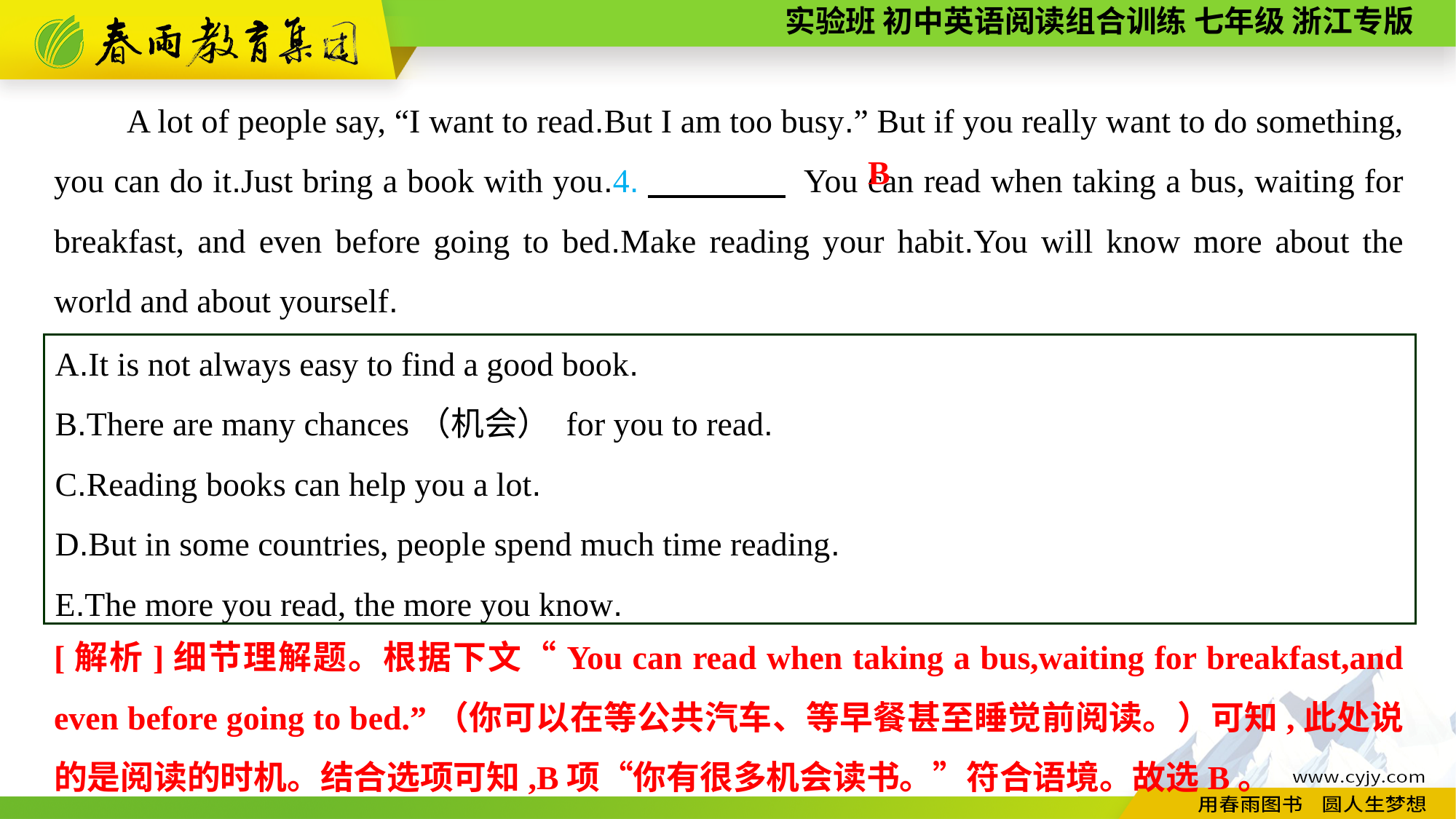

A lot of people say, “I want to read.But I am too busy.” But if you really want to do something, you can do it.Just bring a book with you.4.　　　　 You can read when taking a bus, waiting for breakfast, and even before going to bed.Make reading your habit.You will know more about the world and about yourself.
B
A.It is not always easy to find a good book.
B.There are many chances（机会） for you to read.
C.Reading books can help you a lot.
D.But in some countries, people spend much time reading.
E.The more you read, the more you know.

[解析]细节理解题。根据下文“You can read when taking a bus,waiting for breakfast,and even before going to bed.”（你可以在等公共汽车、等早餐甚至睡觉前阅读。）可知,此处说的是阅读的时机。结合选项可知,B项“你有很多机会读书。”符合语境。故选B。